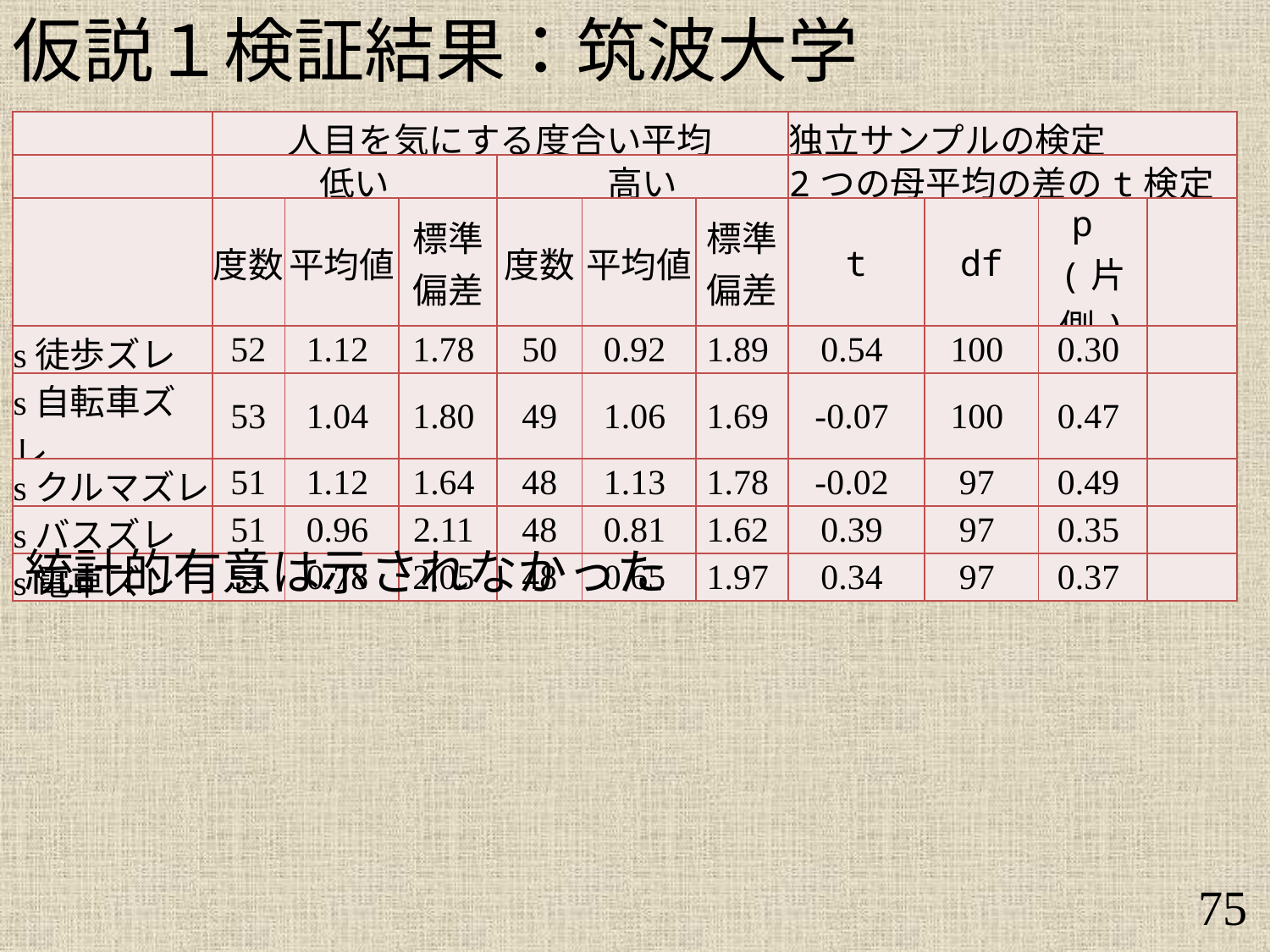

仮説１検証結果：筑波大学
|  | 人目を気にする度合い平均 |  |  |  |  |  | 独立サンプルの検定 |  |  |  |
| --- | --- | --- | --- | --- | --- | --- | --- | --- | --- | --- |
|  | 低い |  |  | 高い |  |  | 2つの母平均の差のt検定 |  |  |  |
|  | 度数 | 平均値 | 標準 偏差 | 度数 | 平均値 | 標準 偏差 | t | df | p (片側) |  |
| s徒歩ズレ | 52 | 1.12 | 1.78 | 50 | 0.92 | 1.89 | 0.54 | 100 | 0.30 |  |
| s自転車ズレ | 53 | 1.04 | 1.80 | 49 | 1.06 | 1.69 | -0.07 | 100 | 0.47 |  |
| sクルマズレ | 51 | 1.12 | 1.64 | 48 | 1.13 | 1.78 | -0.02 | 97 | 0.49 |  |
| sバスズレ | 51 | 0.96 | 2.11 | 48 | 0.81 | 1.62 | 0.39 | 97 | 0.35 |  |
| s電車ズレ | 51 | 0.78 | 2.05 | 48 | 0.65 | 1.97 | 0.34 | 97 | 0.37 |  |
統計的有意は示されなかった
75